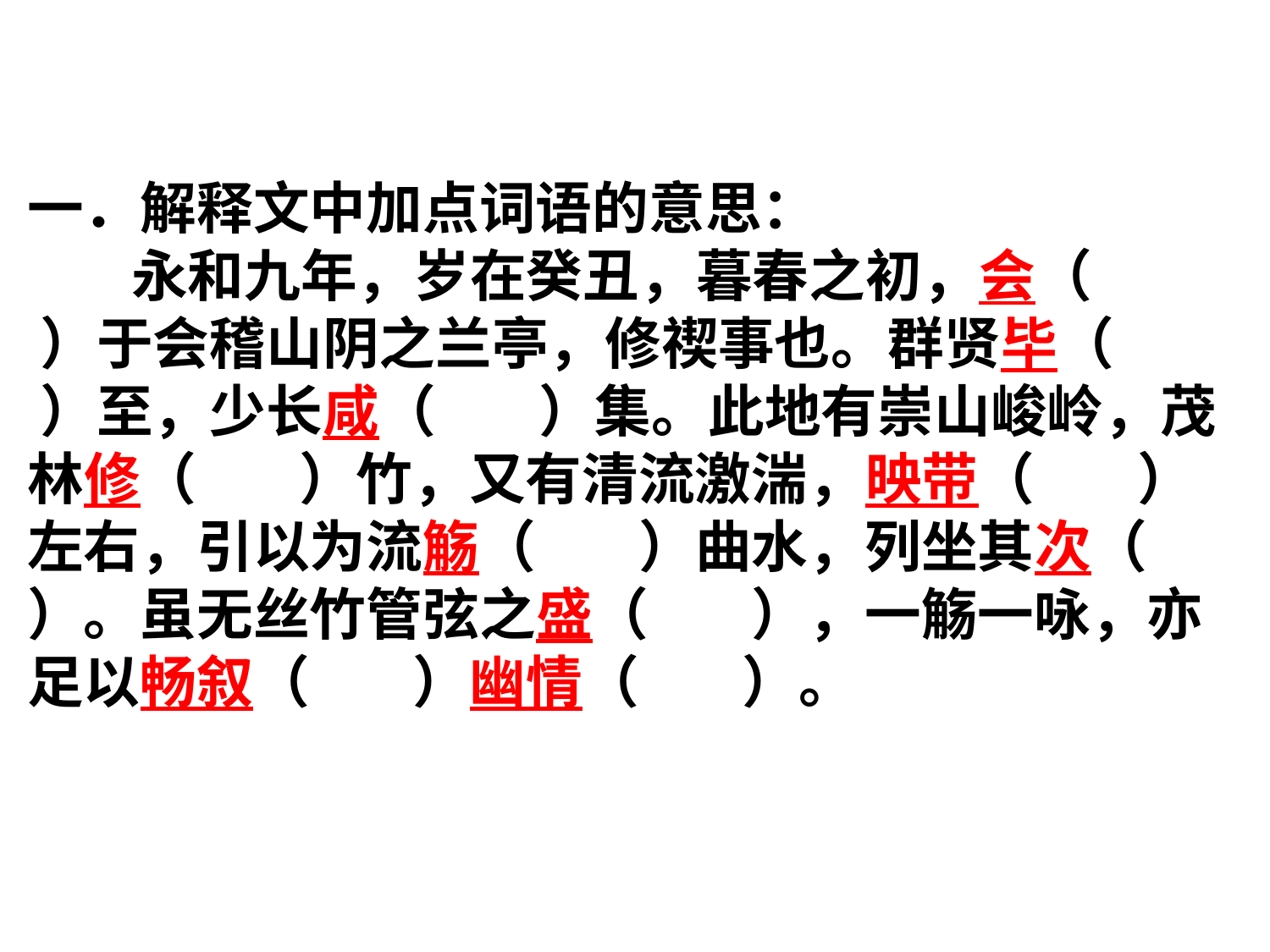

一．解释文中加点词语的意思：
       永和九年，岁在癸丑，暮春之初，会（        ）于会稽山阴之兰亭，修禊事也。群贤毕（        ）至，少长咸（        ）集。此地有崇山峻岭，茂林修（        ）竹，又有清流激湍，映带（        ）左右，引以为流觞（        ）曲水，列坐其次（        ）。虽无丝竹管弦之盛（        ），一觞一咏，亦足以畅叙（        ）幽情（        ）。